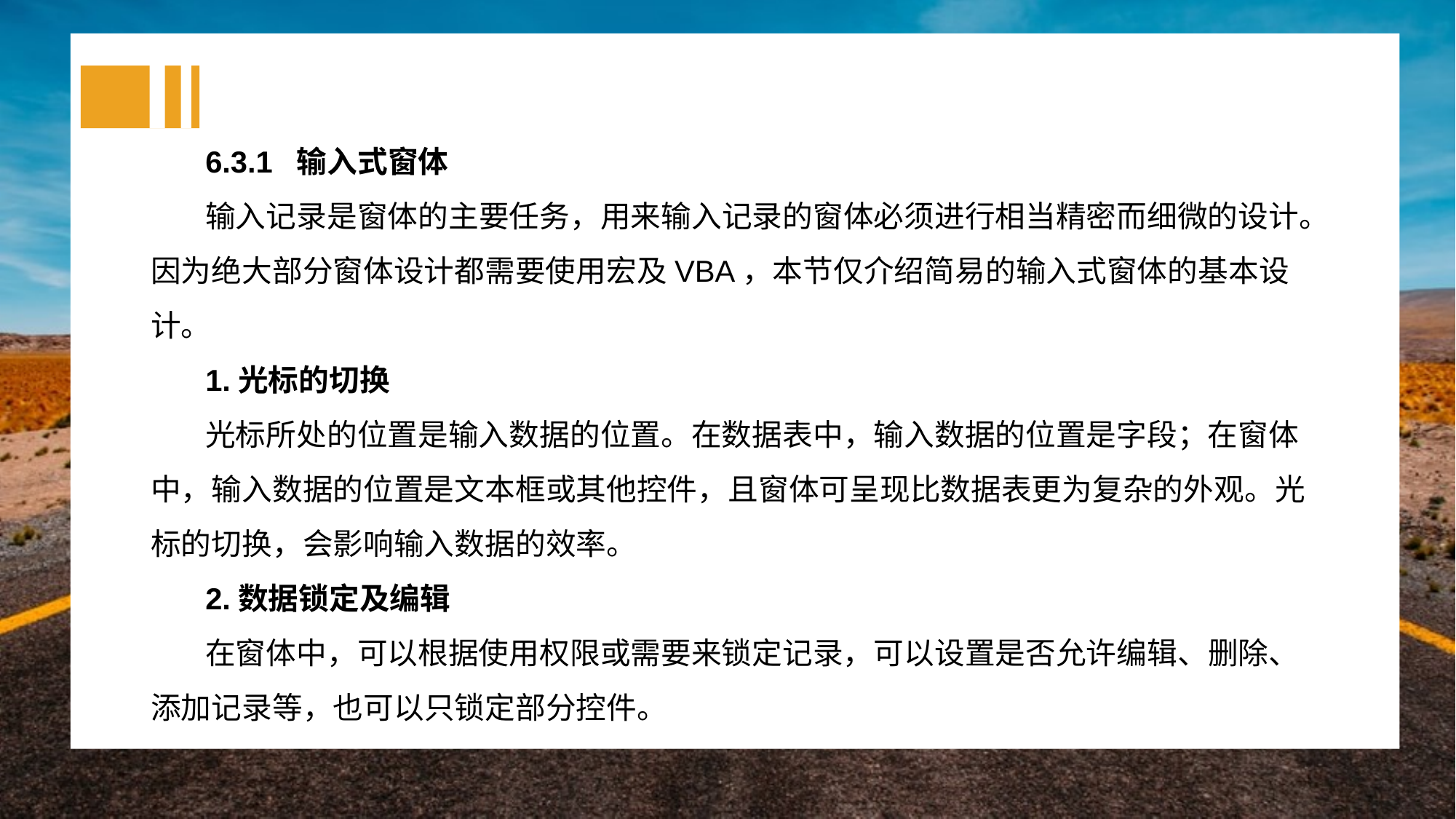

6.3.1  输入式窗体
输入记录是窗体的主要任务，用来输入记录的窗体必须进行相当精密而细微的设计。因为绝大部分窗体设计都需要使用宏及VBA，本节仅介绍简易的输入式窗体的基本设计。
1.光标的切换
光标所处的位置是输入数据的位置。在数据表中，输入数据的位置是字段；在窗体中，输入数据的位置是文本框或其他控件，且窗体可呈现比数据表更为复杂的外观。光标的切换，会影响输入数据的效率。
2.数据锁定及编辑
在窗体中，可以根据使用权限或需要来锁定记录，可以设置是否允许编辑、删除、添加记录等，也可以只锁定部分控件。